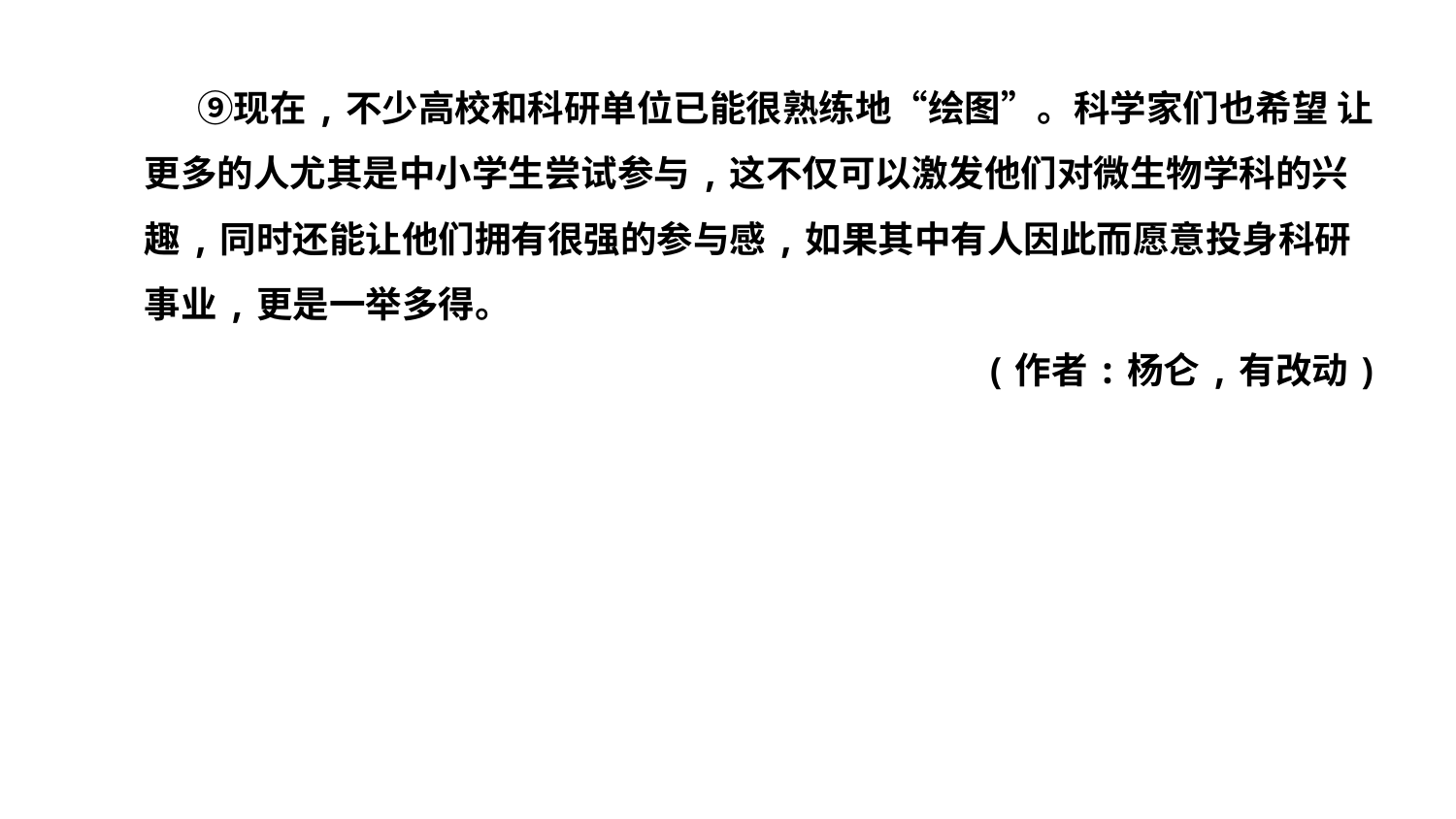

⑨现在,不少高校和科研单位已能很熟练地“绘图”。科学家们也希望 让更多的人尤其是中小学生尝试参与,这不仅可以激发他们对微生物学科的兴 趣,同时还能让他们拥有很强的参与感,如果其中有人因此而愿意投身科研事业,更是一举多得。
(作者:杨仑,有改动)